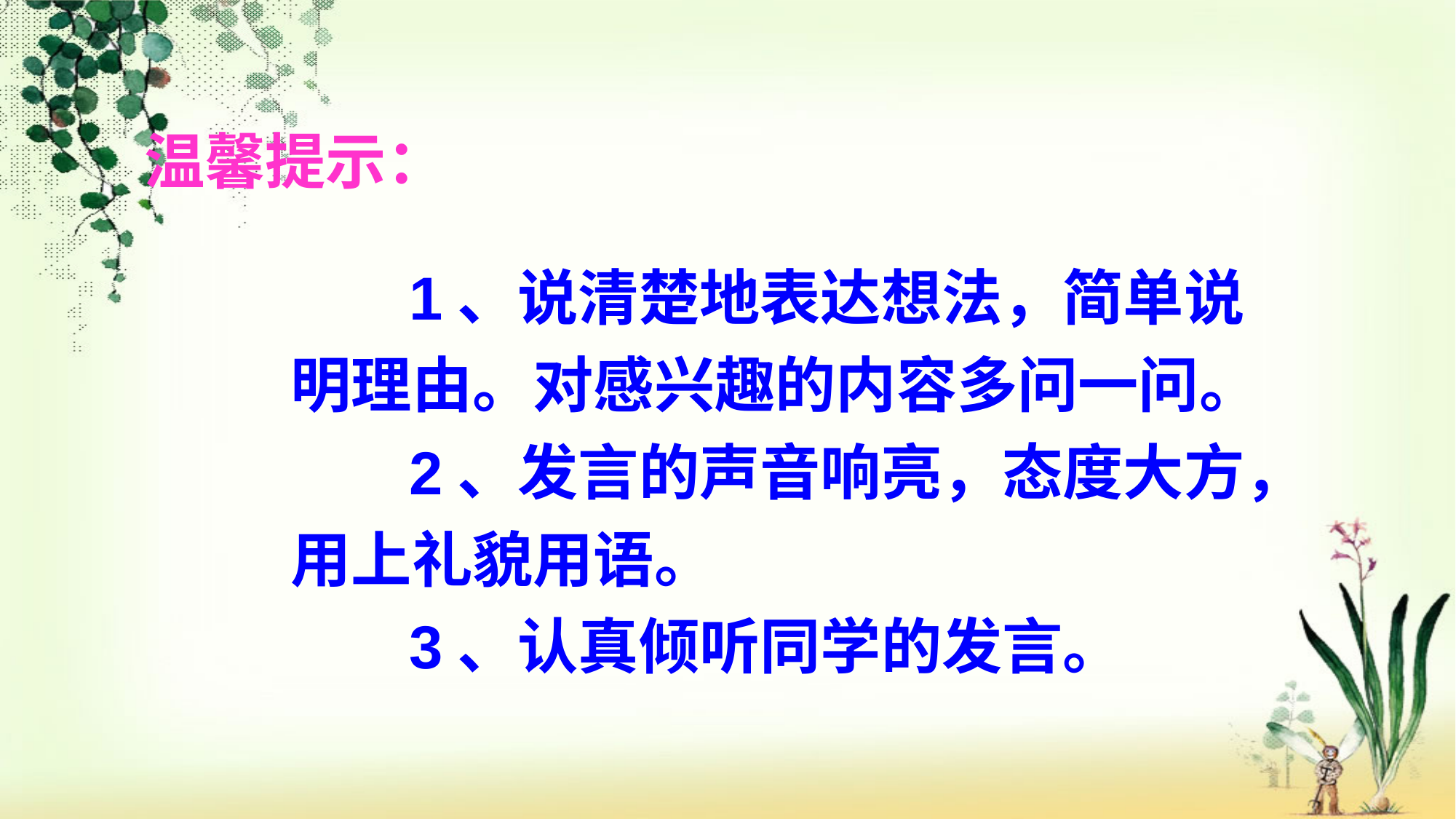

温馨提示：

1、说清楚地表达想法，简单说明理由。对感兴趣的内容多问一问。
2、发言的声音响亮，态度大方，用上礼貌用语。
3、认真倾听同学的发言。